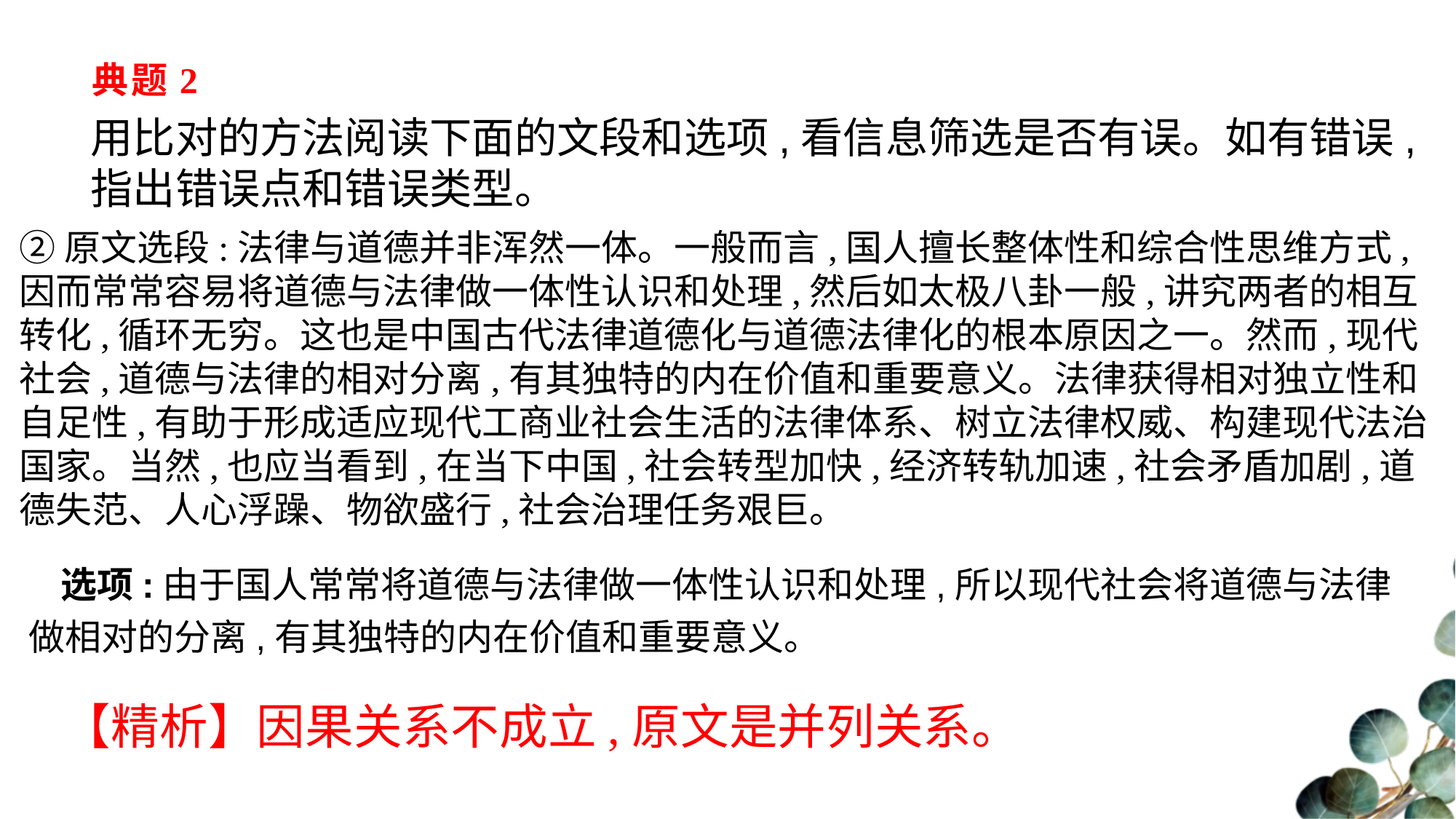

# 典题2
用比对的方法阅读下面的文段和选项,看信息筛选是否有误。如有错误,指出错误点和错误类型。
②原文选段:法律与道德并非浑然一体。一般而言,国人擅长整体性和综合性思维方式,因而常常容易将道德与法律做一体性认识和处理,然后如太极八卦一般,讲究两者的相互转化,循环无穷。这也是中国古代法律道德化与道德法律化的根本原因之一。然而,现代社会,道德与法律的相对分离,有其独特的内在价值和重要意义。法律获得相对独立性和自足性,有助于形成适应现代工商业社会生活的法律体系、树立法律权威、构建现代法治国家。当然,也应当看到,在当下中国,社会转型加快,经济转轨加速,社会矛盾加剧,道德失范、人心浮躁、物欲盛行,社会治理任务艰巨。
选项:由于国人常常将道德与法律做一体性认识和处理,所以现代社会将道德与法律做相对的分离,有其独特的内在价值和重要意义。
【精析】因果关系不成立,原文是并列关系。